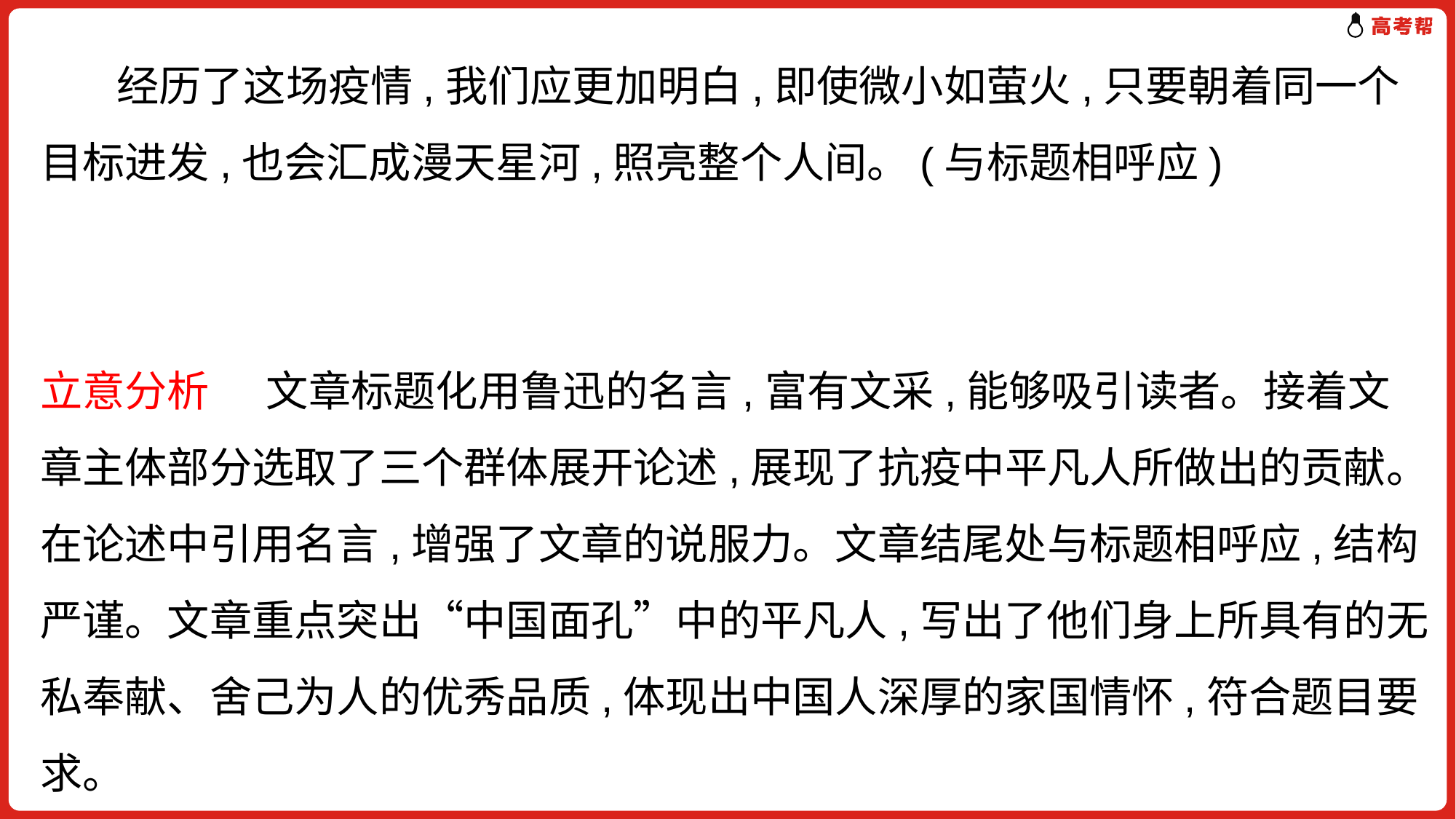

经历了这场疫情,我们应更加明白,即使微小如萤火,只要朝着同一个目标进发,也会汇成漫天星河,照亮整个人间。(与标题相呼应)

立意分析      文章标题化用鲁迅的名言,富有文采,能够吸引读者。接着文章主体部分选取了三个群体展开论述,展现了抗疫中平凡人所做出的贡献。在论述中引用名言,增强了文章的说服力。文章结尾处与标题相呼应,结构严谨。文章重点突出“中国面孔”中的平凡人,写出了他们身上所具有的无私奉献、舍己为人的优秀品质,体现出中国人深厚的家国情怀,符合题目要求。